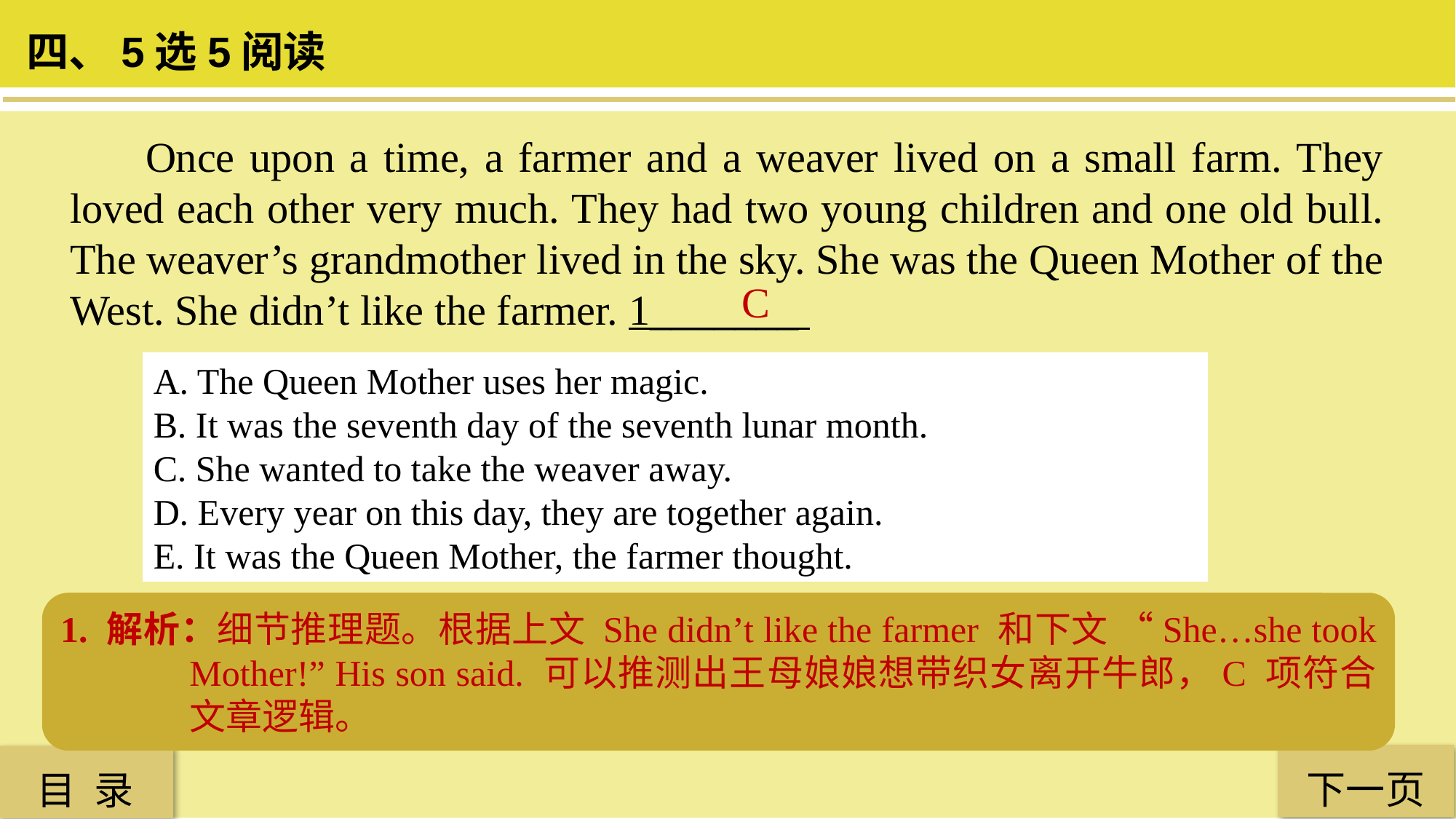

四、5选5阅读
     Once upon a time, a farmer and a weaver lived on a small farm. They loved each other very much. They had two young children and one old bull. The weaver’s grandmother lived in the sky. She was the Queen Mother of the West. She didn’t like the farmer. 1_______
C
A. The Queen Mother uses her magic.
B. It was the seventh day of the seventh lunar month.
C. She wanted to take the weaver away.
D. Every year on this day, they are together again.
E. It was the Queen Mother, the farmer thought.
1. 解析：细节推理题。根据上文 She didn’t like the farmer 和下文 “She…she took Mother!” His son said. 可以推测出王母娘娘想带织女离开牛郎，C 项符合文章逻辑。